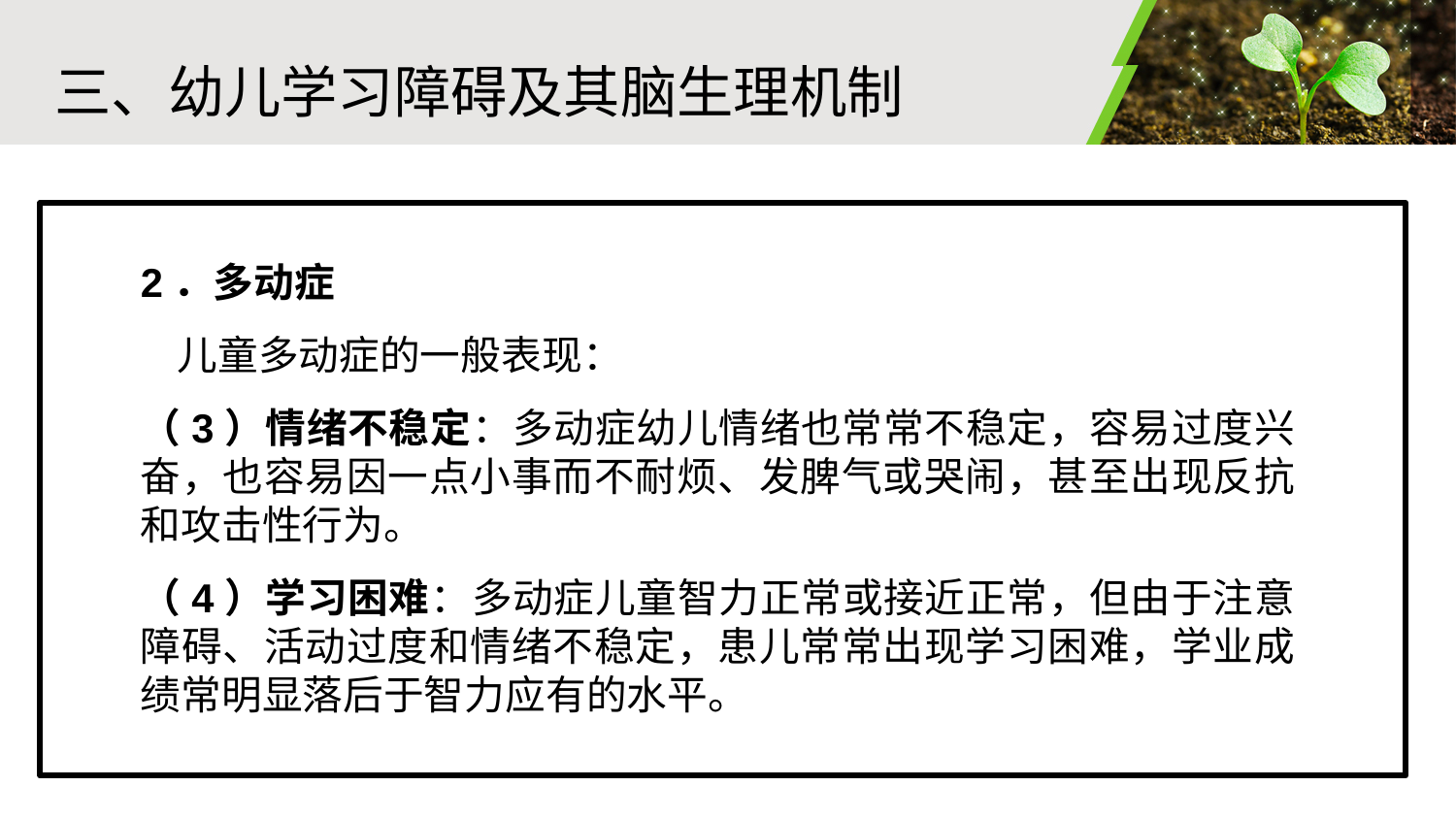

#
三、幼儿学习障碍及其脑生理机制

2．多动症
   儿童多动症的一般表现：
（3）情绪不稳定：多动症幼儿情绪也常常不稳定，容易过度兴奋，也容易因一点小事而不耐烦、发脾气或哭闹，甚至出现反抗和攻击性行为。
（4）学习困难：多动症儿童智力正常或接近正常，但由于注意障碍、活动过度和情绪不稳定，患儿常常出现学习困难，学业成绩常明显落后于智力应有的水平。